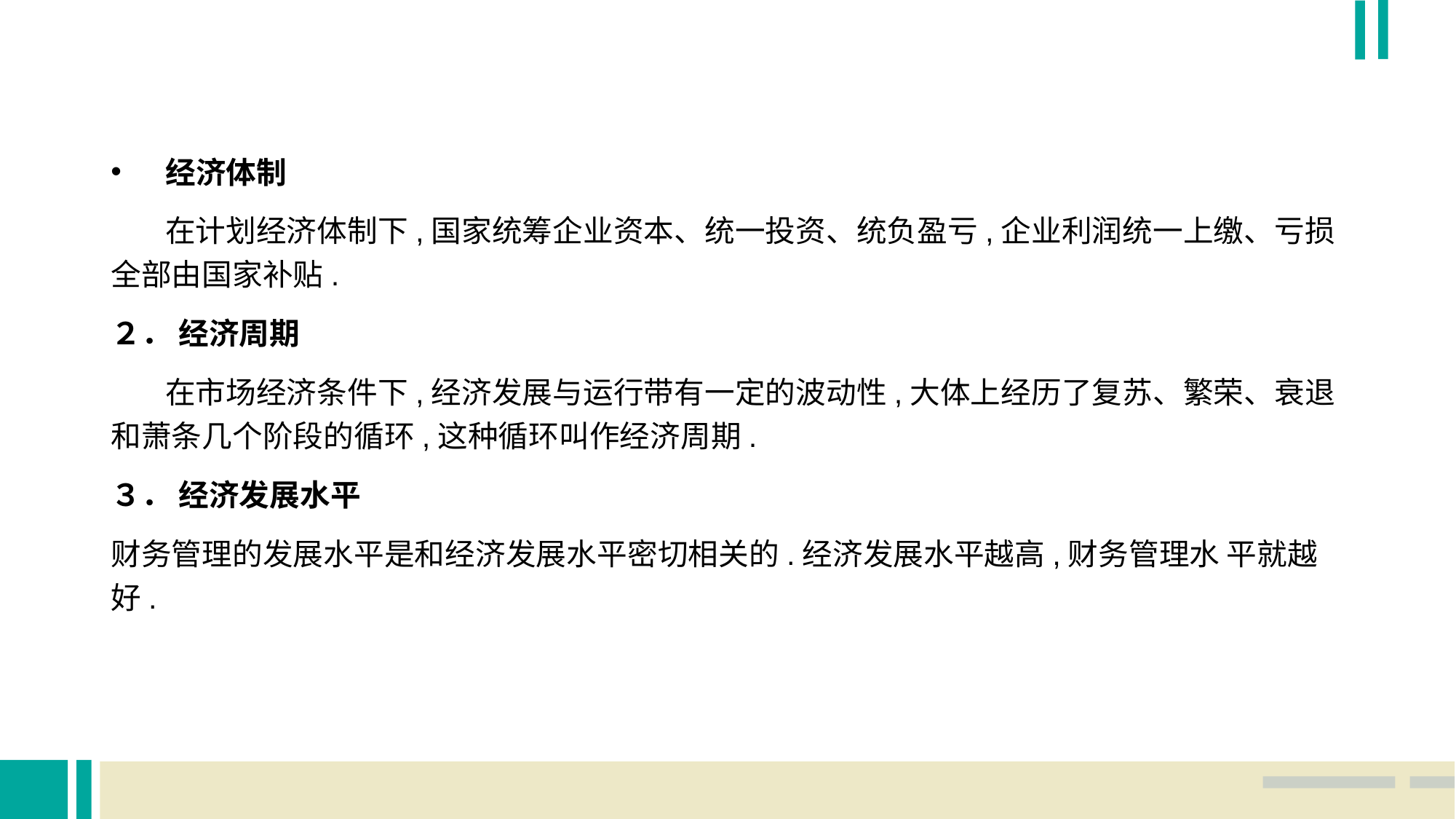

经济体制
       在计划经济体制下,国家统筹企业资本、统一投资、统负盈亏,企业利润统一上缴、亏损 全部由国家补贴.
２． 经济周期
       在市场经济条件下,经济发展与运行带有一定的波动性,大体上经历了复苏、繁荣、衰退 和萧条几个阶段的循环,这种循环叫作经济周期.
３． 经济发展水平
财务管理的发展水平是和经济发展水平密切相关的.经济发展水平越高,财务管理水 平就越好.